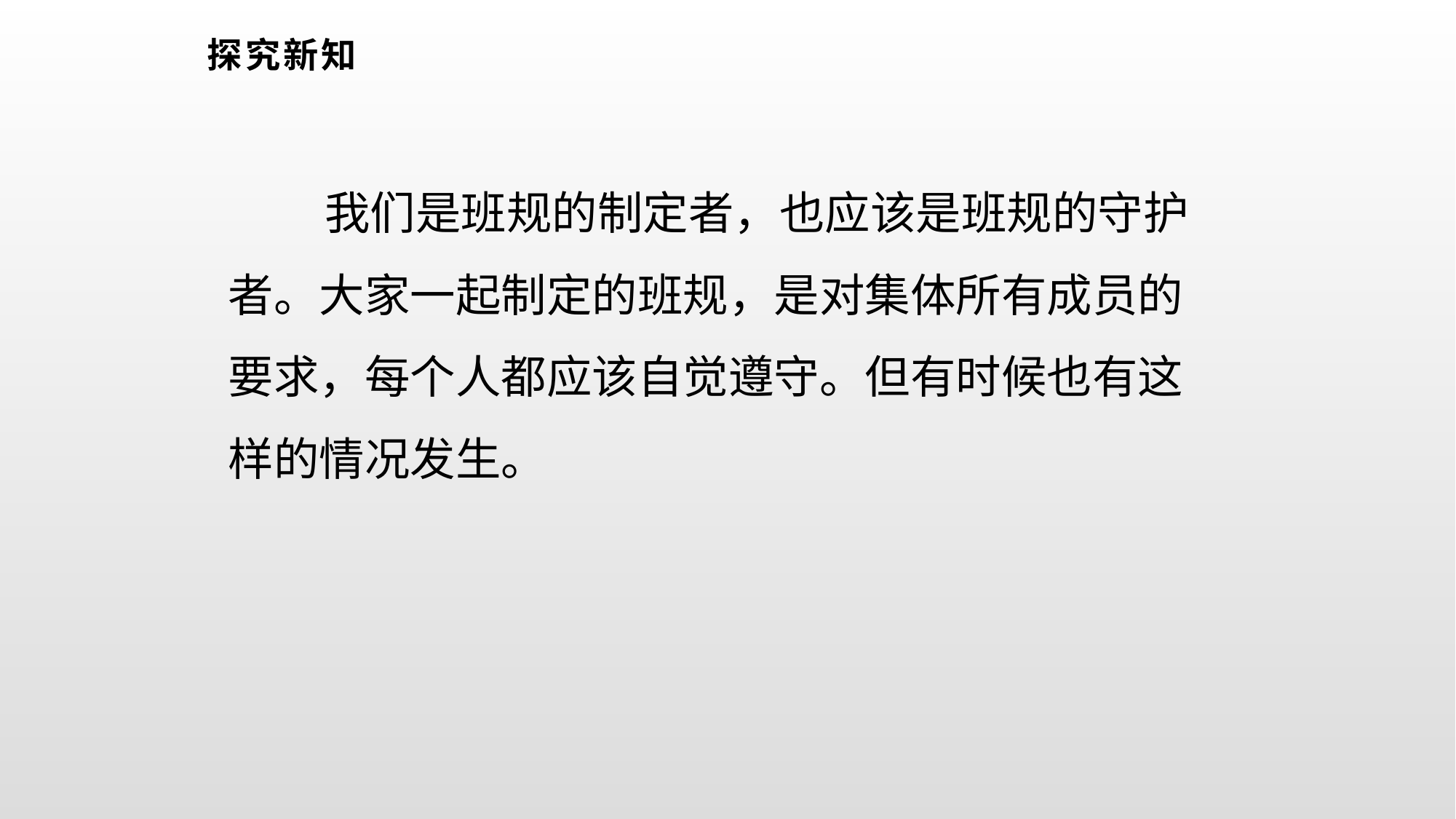

# 探究新知
我们是班规的制定者，也应该是班规的守护者。大家一起制定的班规，是对集体所有成员的要求，每个人都应该自觉遵守。但有时候也有这样的情况发生。